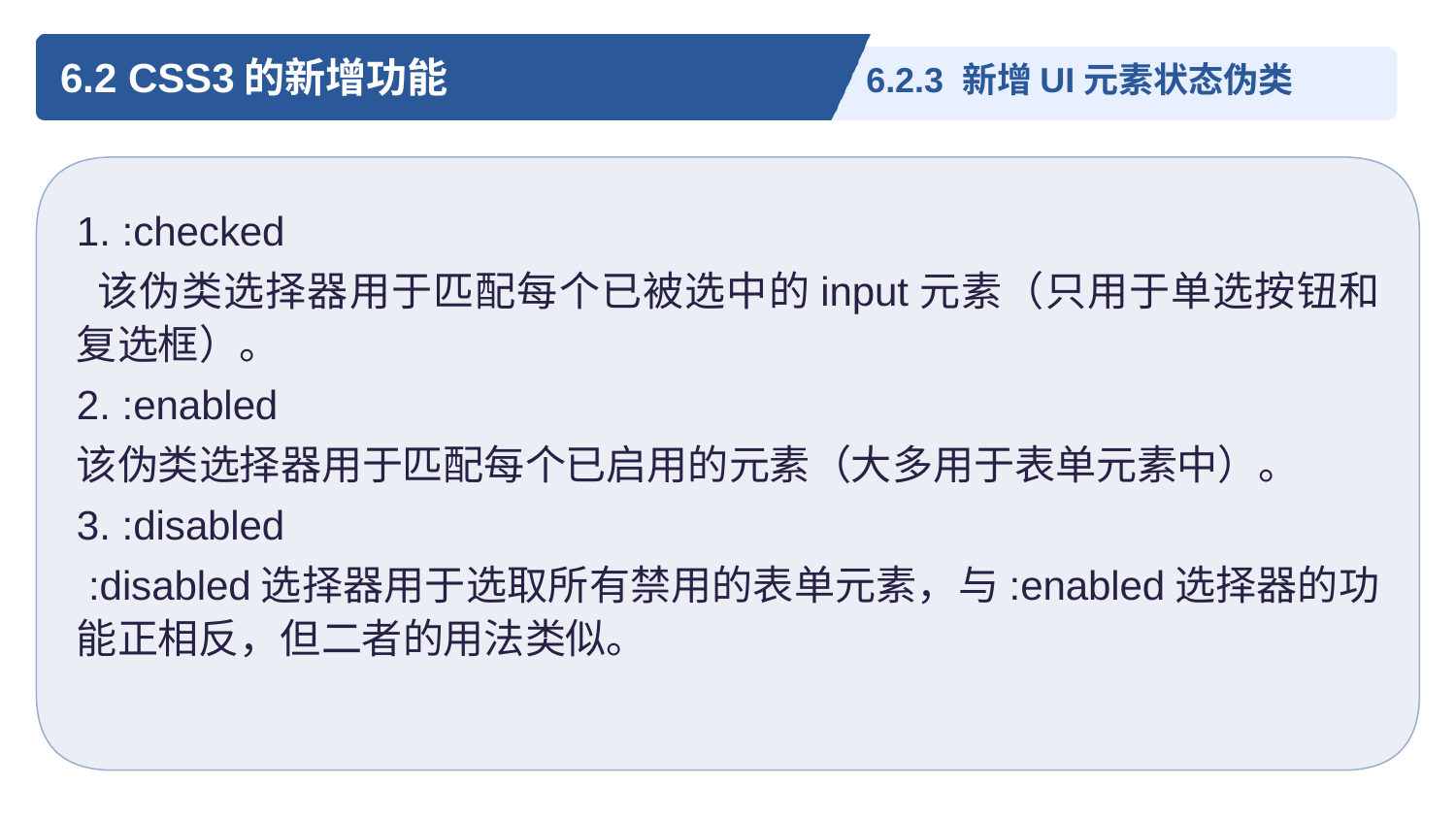

6.2 CSS3的新增功能
6.2.3 新增UI元素状态伪类

1. :checked
 该伪类选择器用于匹配每个已被选中的input元素（只用于单选按钮和复选框）。
2. :enabled
该伪类选择器用于匹配每个已启用的元素（大多用于表单元素中）。
3. :disabled
 :disabled选择器用于选取所有禁用的表单元素，与:enabled选择器的功能正相反，但二者的用法类似。